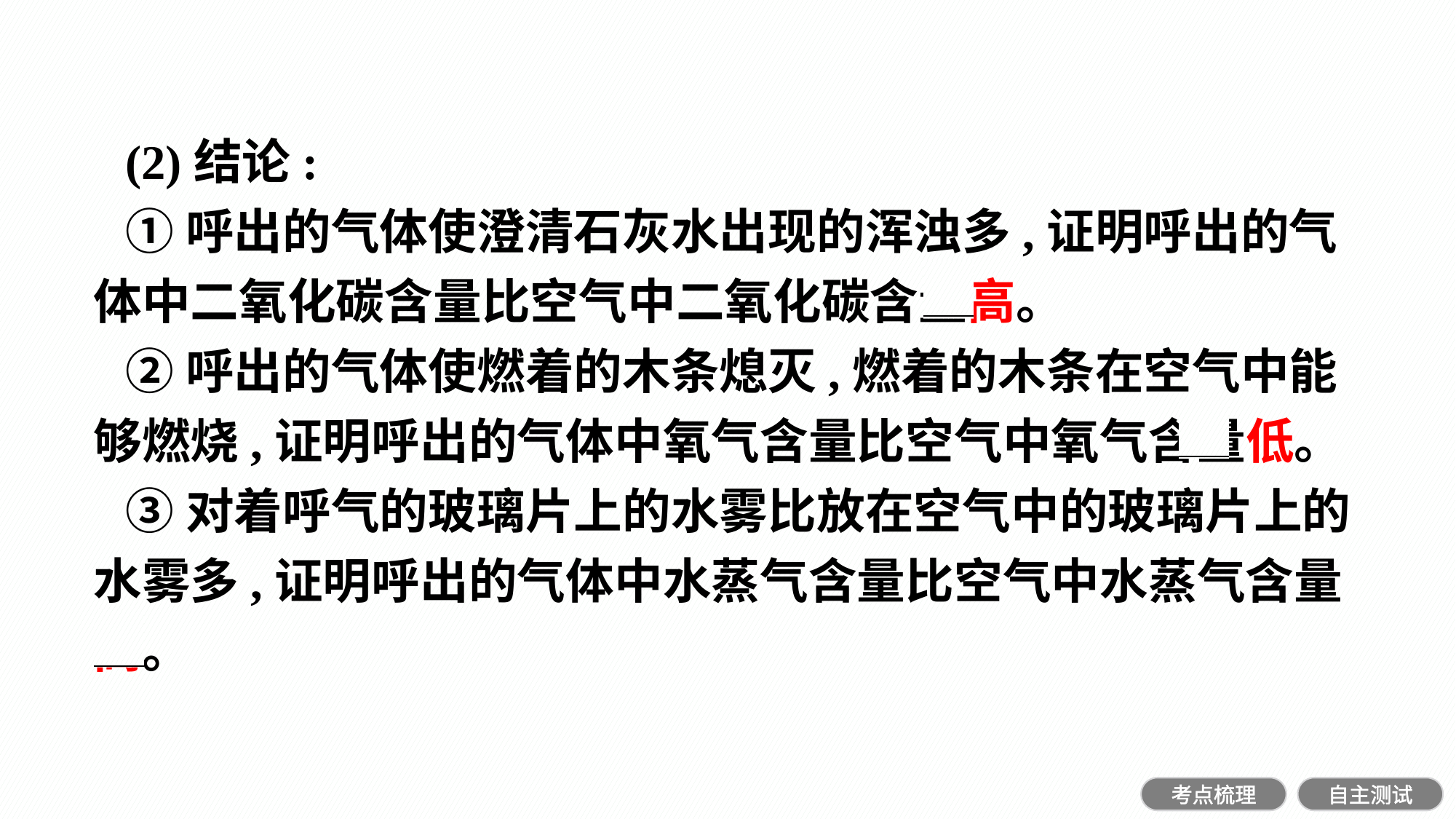

(2)结论:
①呼出的气体使澄清石灰水出现的浑浊多,证明呼出的气体中二氧化碳含量比空气中二氧化碳含量高。
②呼出的气体使燃着的木条熄灭,燃着的木条在空气中能够燃烧,证明呼出的气体中氧气含量比空气中氧气含量低。
③对着呼气的玻璃片上的水雾比放在空气中的玻璃片上的水雾多,证明呼出的气体中水蒸气含量比空气中水蒸气含量高。